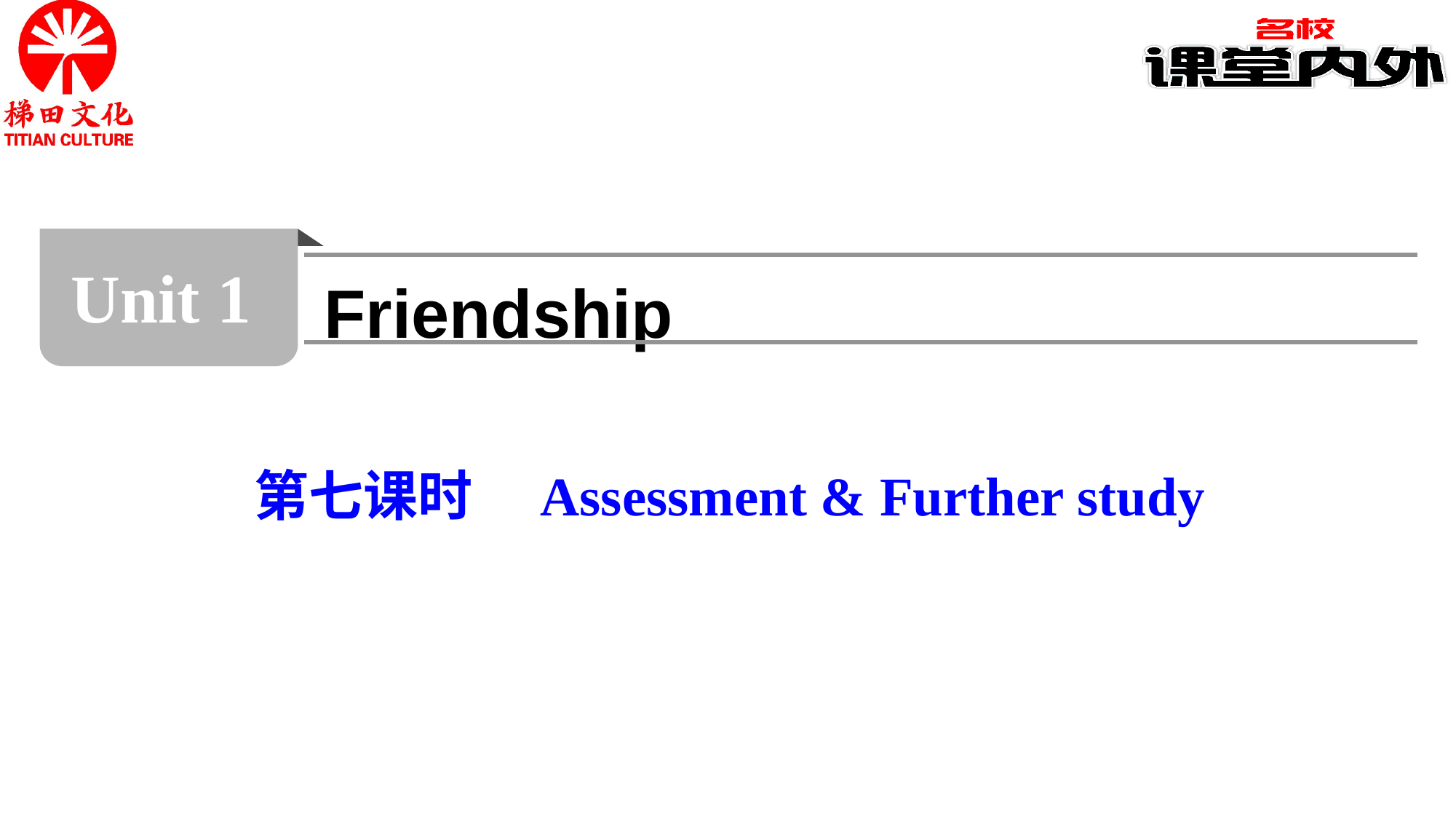

Unit 1
Friendship
第七课时　Assessment & Further study